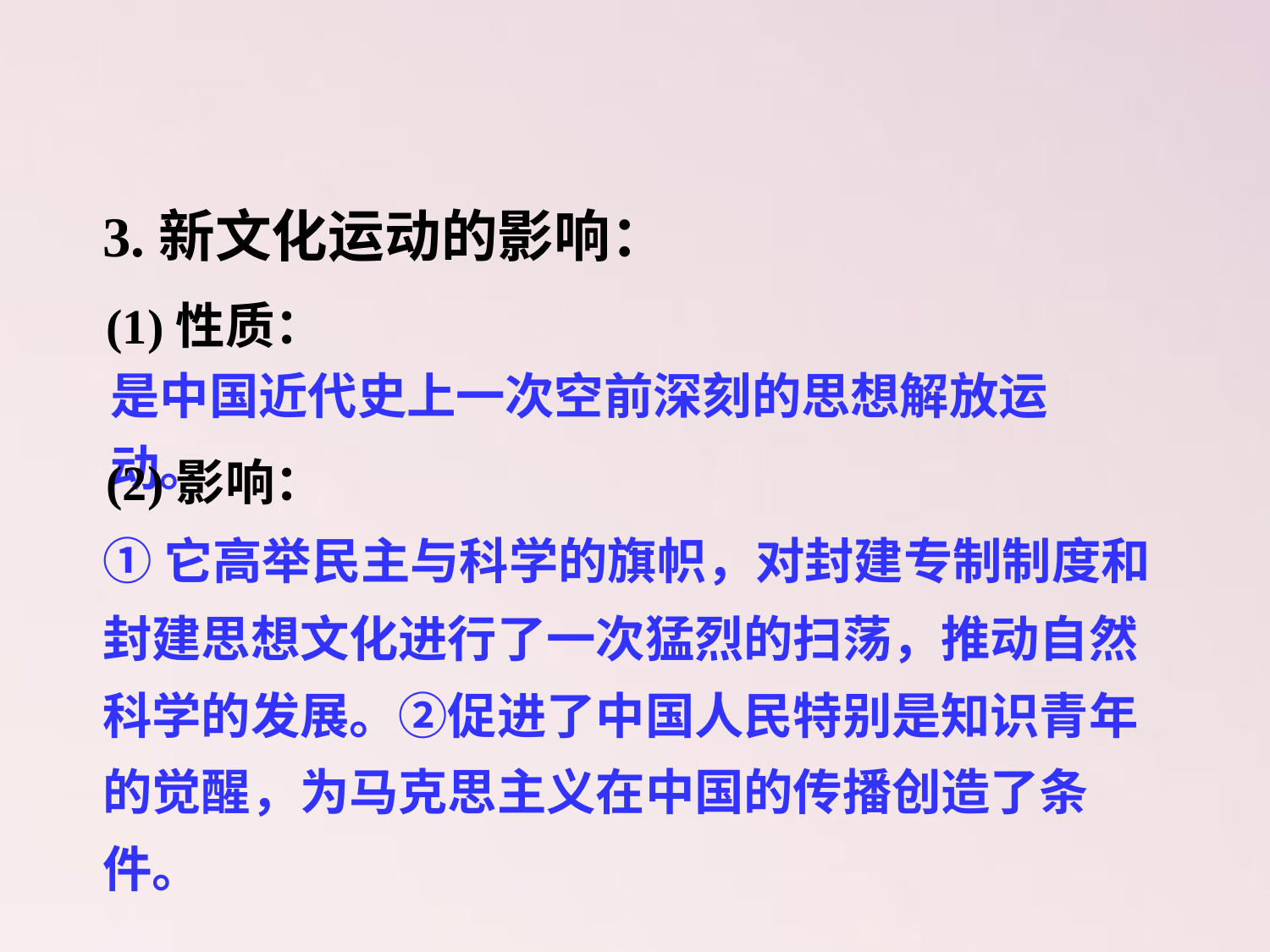

3.新文化运动的影响：
(1)性质：
是中国近代史上一次空前深刻的思想解放运动。
(2)影响：
①它高举民主与科学的旗帜，对封建专制制度和封建思想文化进行了一次猛烈的扫荡，推动自然科学的发展。②促进了中国人民特别是知识青年的觉醒，为马克思主义在中国的传播创造了条件。